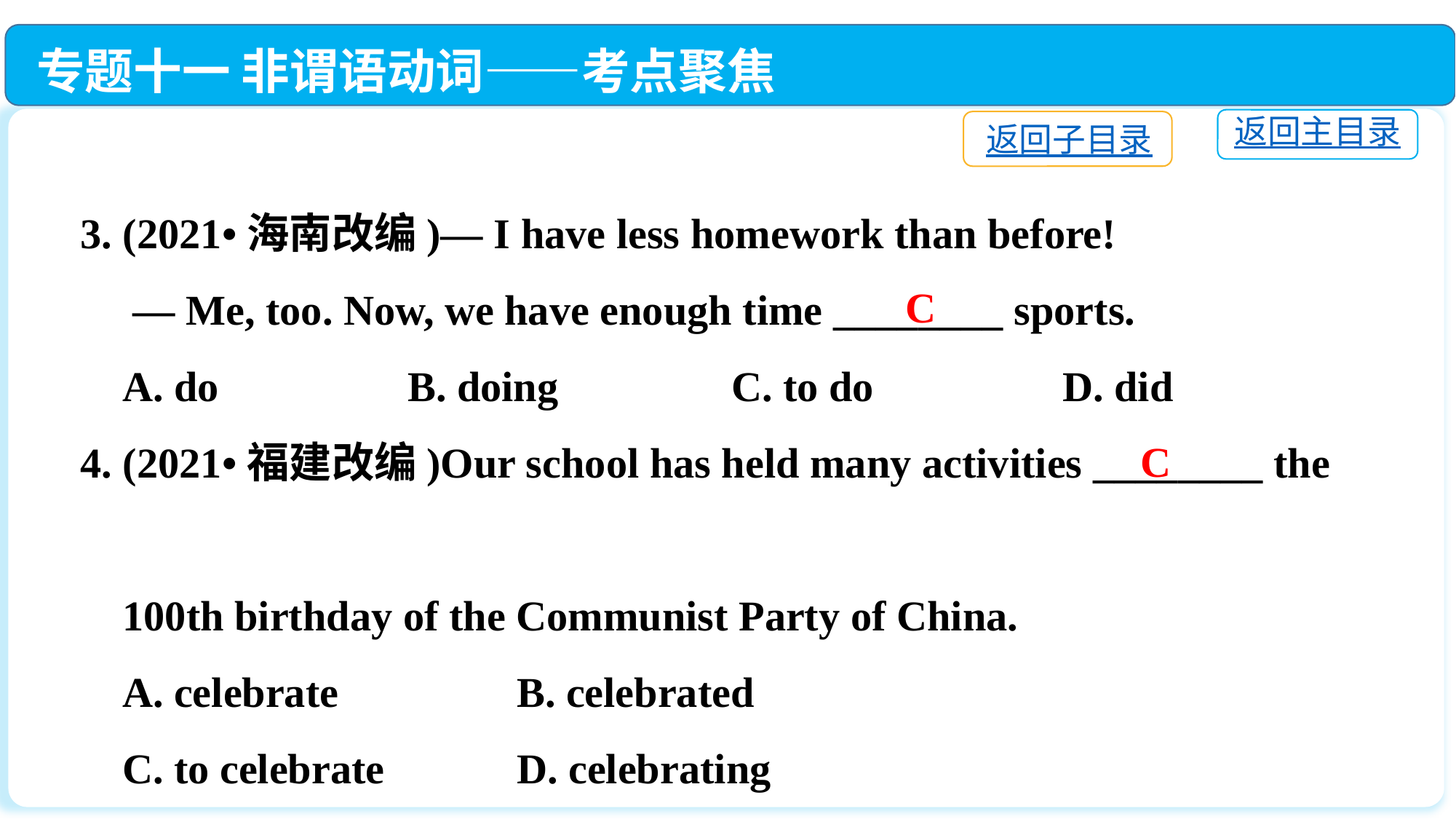

专题十一 非谓语动词——考点聚焦

返回主目录

返回子目录
3. (2021•海南改编)— I have less homework than before!
     — Me, too. Now, we have enough time ________ sports.
    A. do　　　	B. doing	          C. to do　　	D. did
4. (2021•福建改编)Our school has held many activities ________ the
    100th birthday of the Communist Party of China.
    A. celebrate　　	B. celebrated
    C. to celebrate　　	D. celebrating
C
C